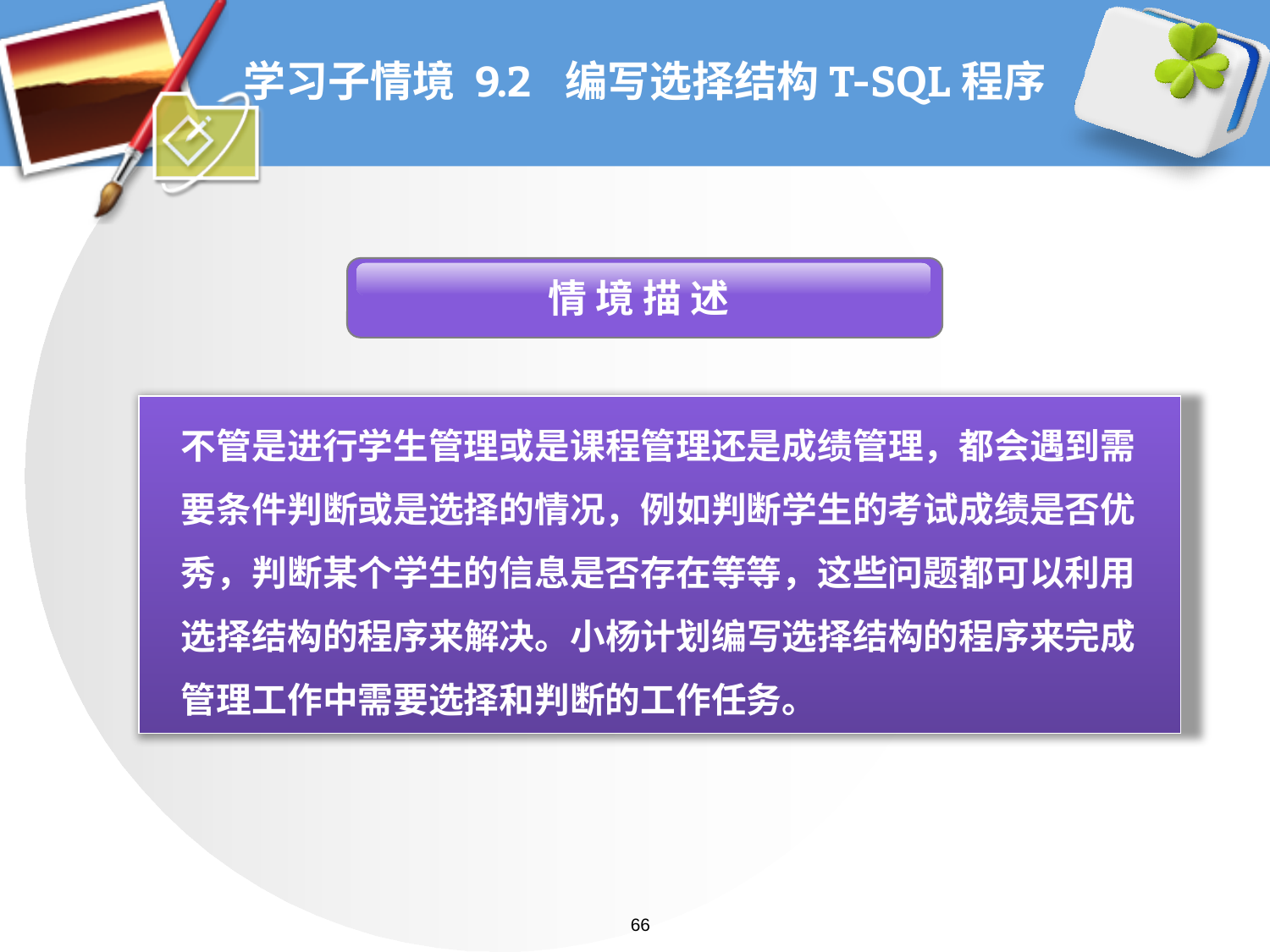

# 学习子情境 9.2   编写选择结构T-SQL程序

  情 境 描 述

不管是进行学生管理或是课程管理还是成绩管理，都会遇到需要条件判断或是选择的情况，例如判断学生的考试成绩是否优秀，判断某个学生的信息是否存在等等，这些问题都可以利用选择结构的程序来解决。小杨计划编写选择结构的程序来完成管理工作中需要选择和判断的工作任务。
66